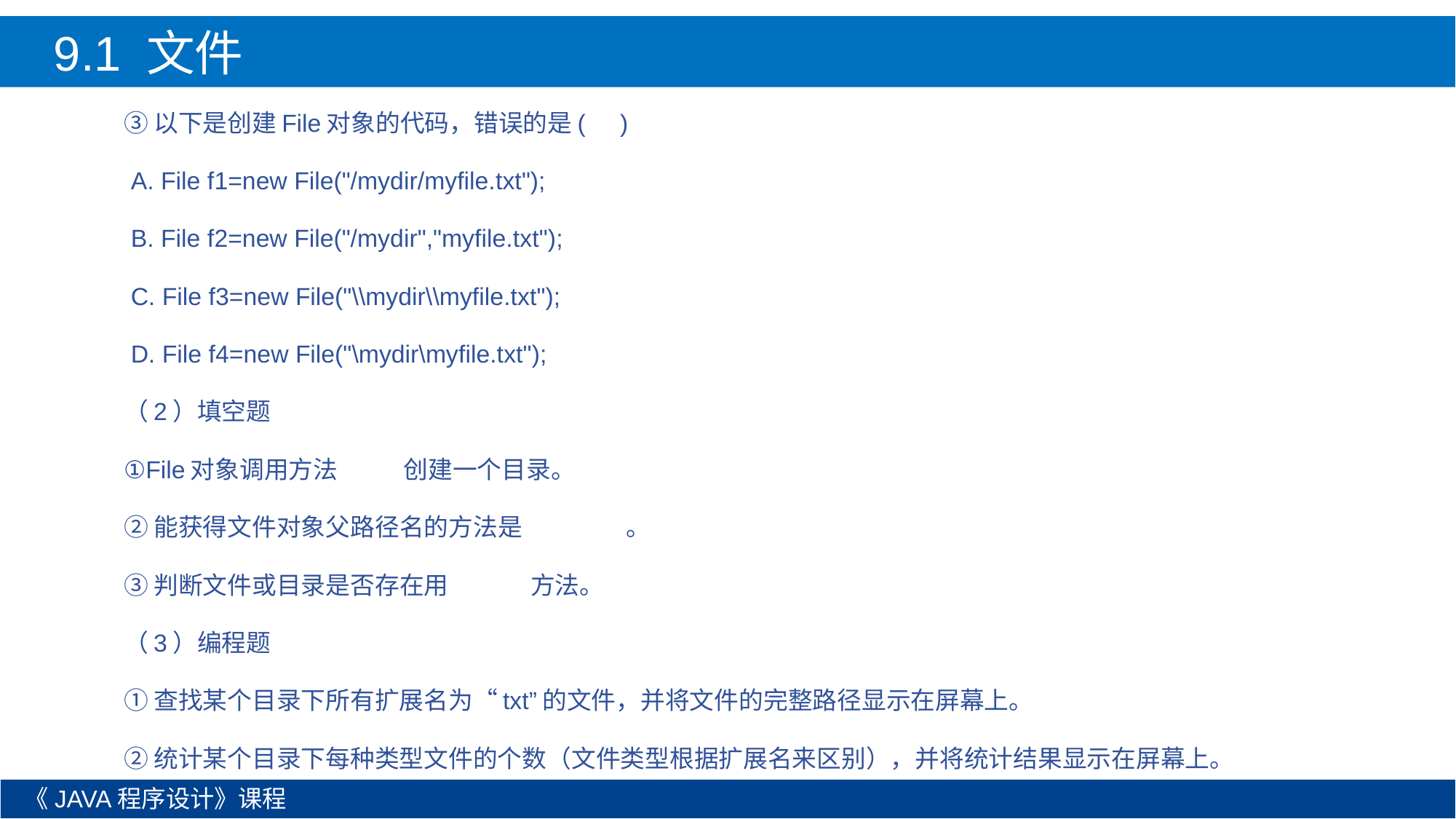

9.1 文件
③以下是创建File对象的代码，错误的是(     )
 A. File f1=new File("/mydir/myfile.txt");
 B. File f2=new File("/mydir","myfile.txt");
 C. File f3=new File("\\mydir\\myfile.txt");
 D. File f4=new File("\mydir\myfile.txt");
（2）填空题
①File对象调用方法            创建一个目录。
②能获得文件对象父路径名的方法是                   。
③判断文件或目录是否存在用               方法。
（3）编程题
①查找某个目录下所有扩展名为“txt”的文件，并将文件的完整路径显示在屏幕上。
②统计某个目录下每种类型文件的个数（文件类型根据扩展名来区别），并将统计结果显示在屏幕上。
《JAVA程序设计》课程